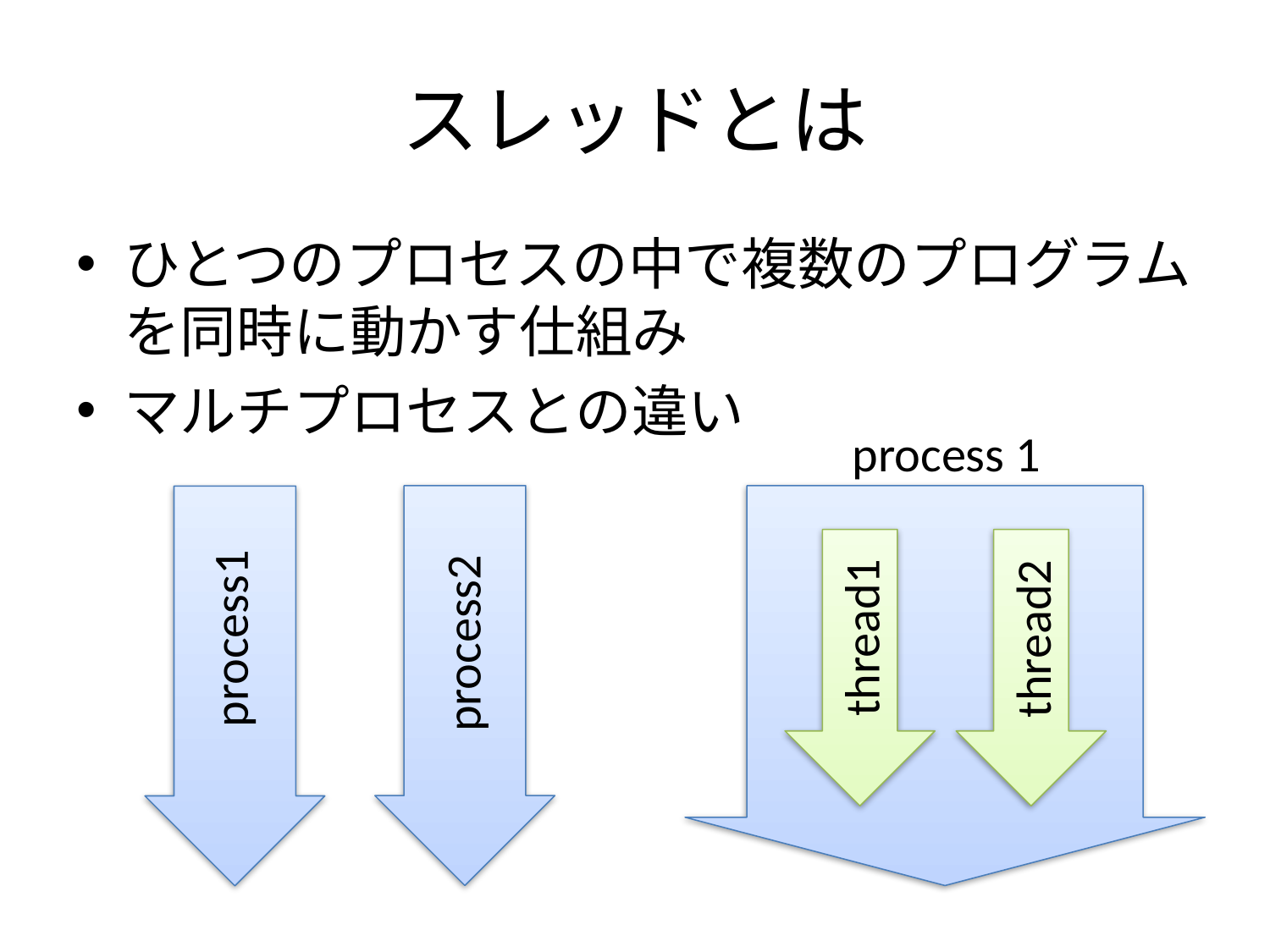

# スレッドとは
ひとつのプロセスの中で複数のプログラムを同時に動かす仕組み
マルチプロセスとの違い
process 1

process1
process2
thread1
thread2